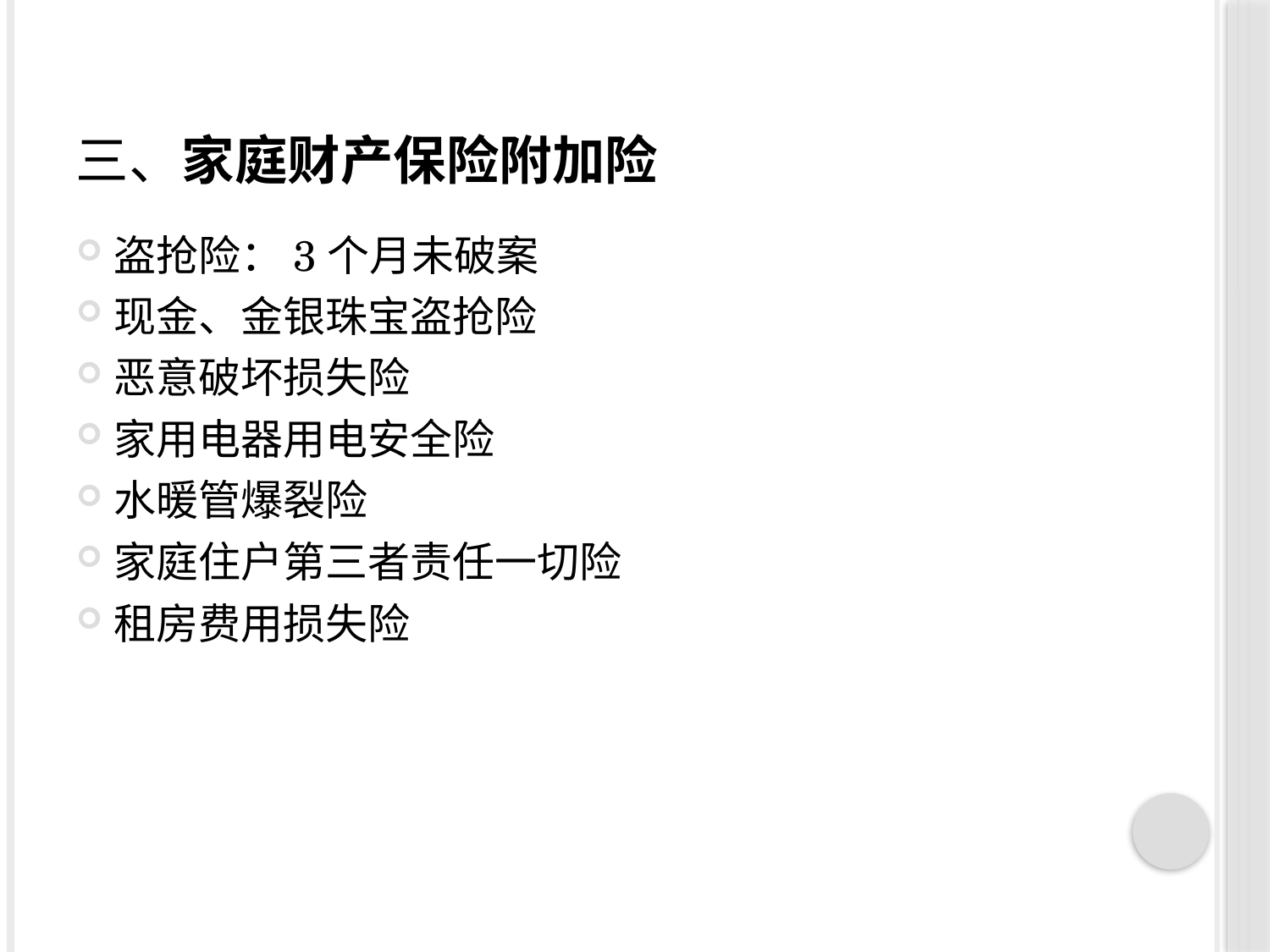

# 三、家庭财产保险附加险
盗抢险：3个月未破案
现金、金银珠宝盗抢险
恶意破坏损失险
家用电器用电安全险
水暖管爆裂险
家庭住户第三者责任一切险
租房费用损失险